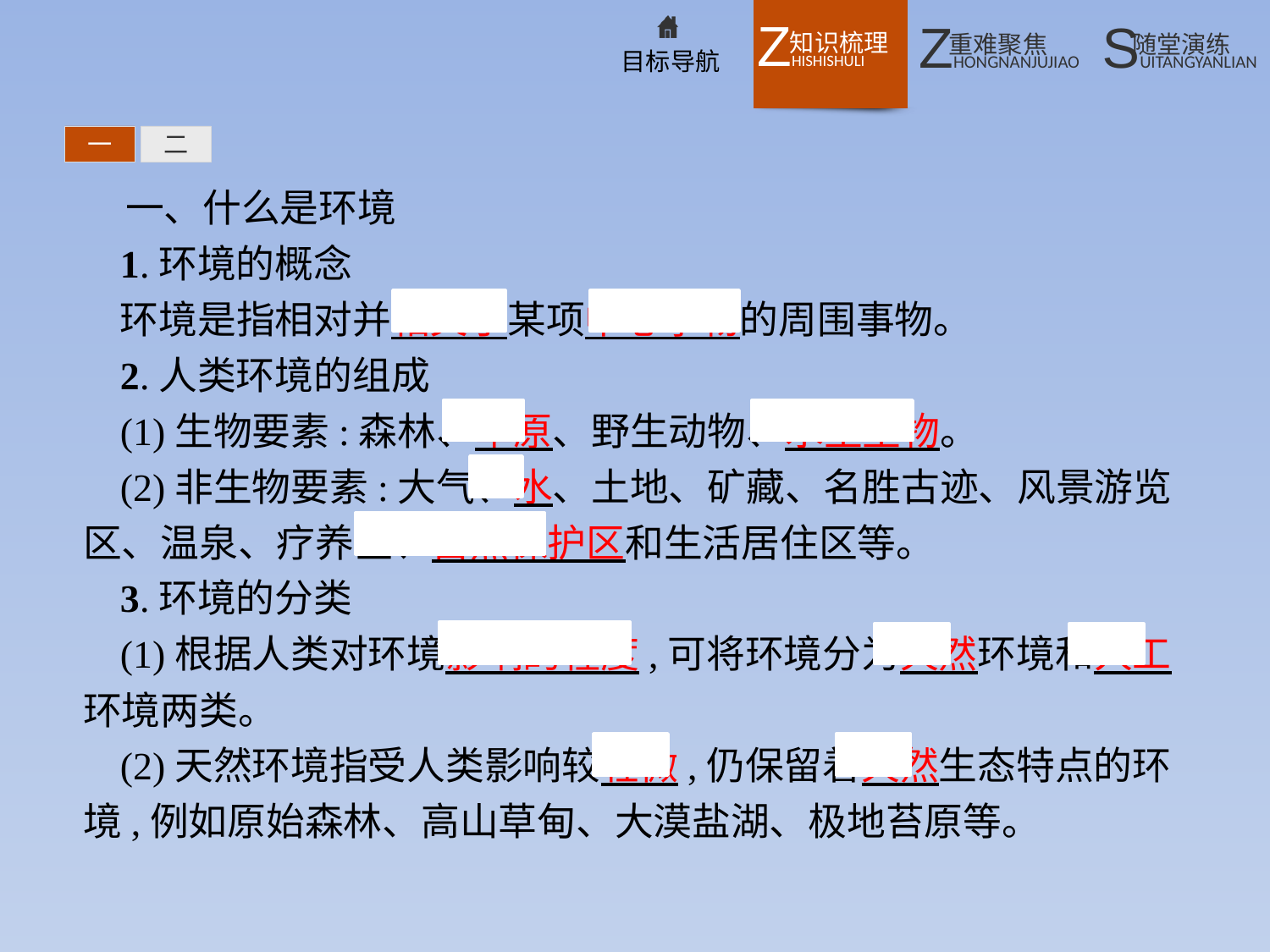

一
二
一、什么是环境
1.环境的概念
环境是指相对并相关于某项中心事物的周围事物。
2.人类环境的组成
(1)生物要素:森林、草原、野生动物、水生生物。
(2)非生物要素:大气、水、土地、矿藏、名胜古迹、风景游览区、温泉、疗养区、自然保护区和生活居住区等。
3.环境的分类
(1)根据人类对环境影响的程度,可将环境分为天然环境和人工环境两类。
(2)天然环境指受人类影响较轻微,仍保留着天然生态特点的环境,例如原始森林、高山草甸、大漠盐湖、极地苔原等。